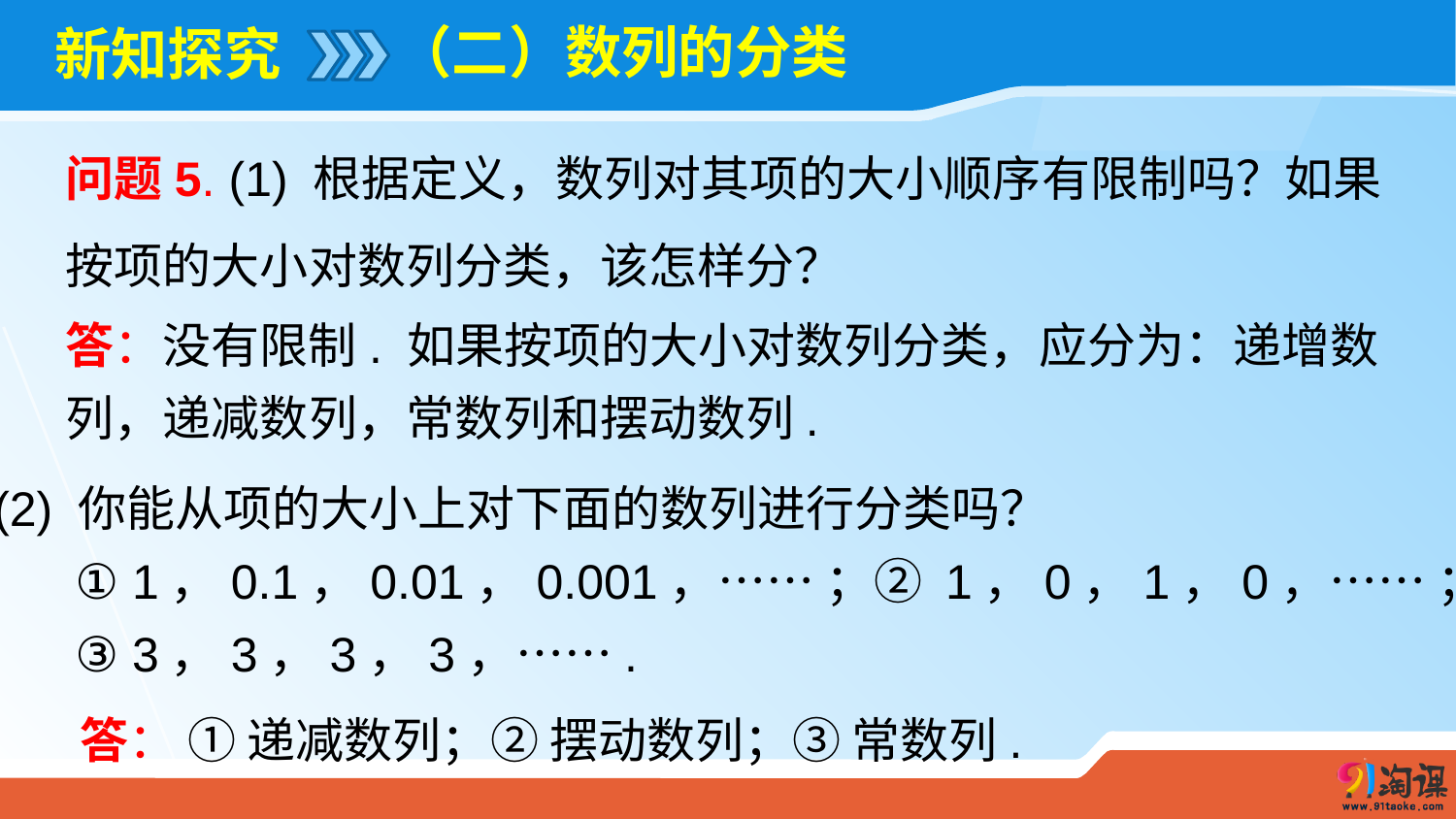

（二）数列的分类
# 新知探究
问题5. (1) 根据定义，数列对其项的大小顺序有限制吗？如果按项的大小对数列分类，该怎样分？

答：没有限制. 如果按项的大小对数列分类，应分为：递增数列，递减数列，常数列和摆动数列.
 (2) 你能从项的大小上对下面的数列进行分类吗？
       ① 1，0.1，0.01，0.001，…… ；② 1，0，1，0，…… ；
       ③ 3，3，3，3，…….

答： ① 递减数列；② 摆动数列；③ 常数列.